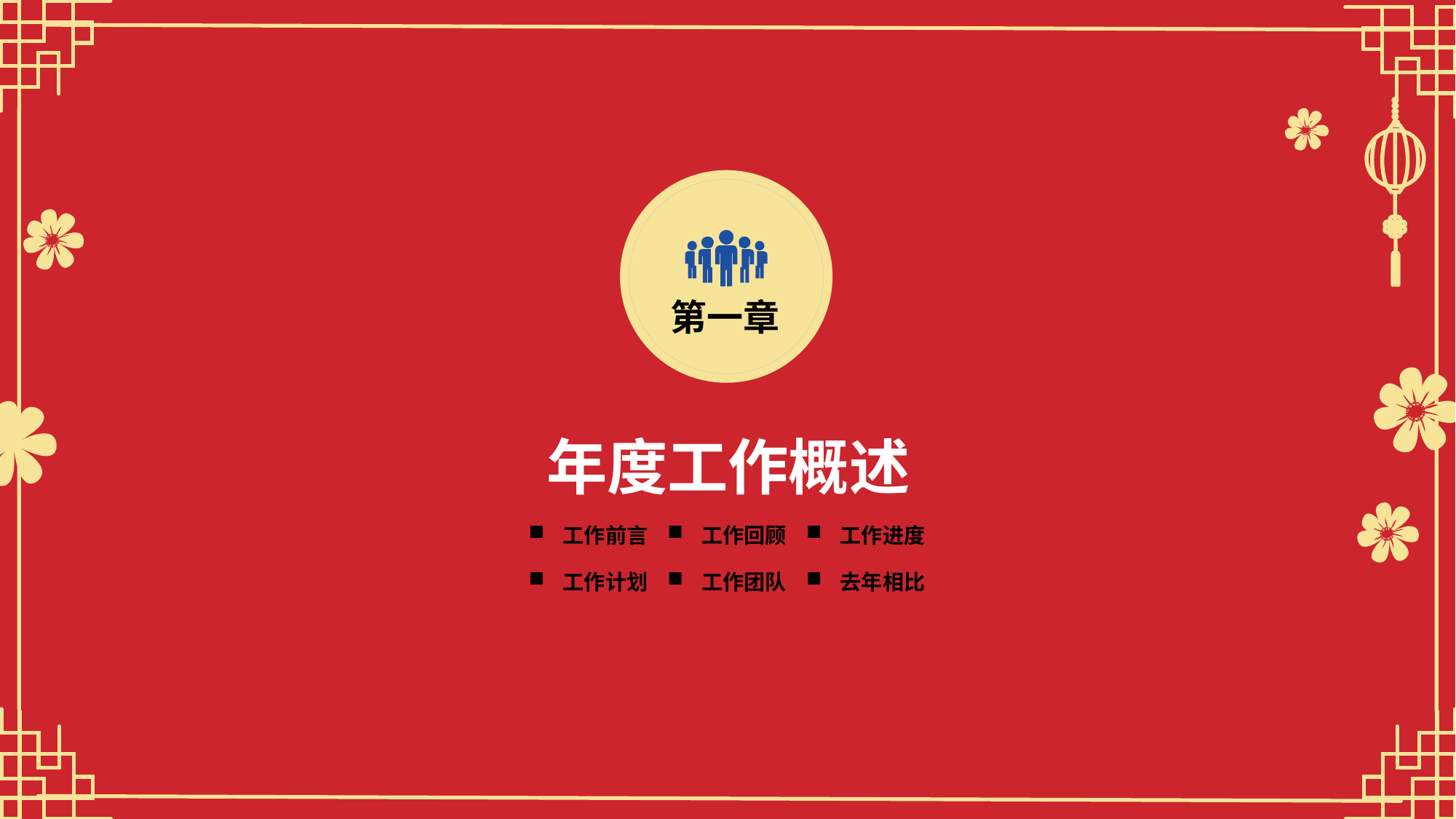

第一章

年度工作概述

工作前言
工作回顾
工作进度
工作计划
工作团队
去年相比